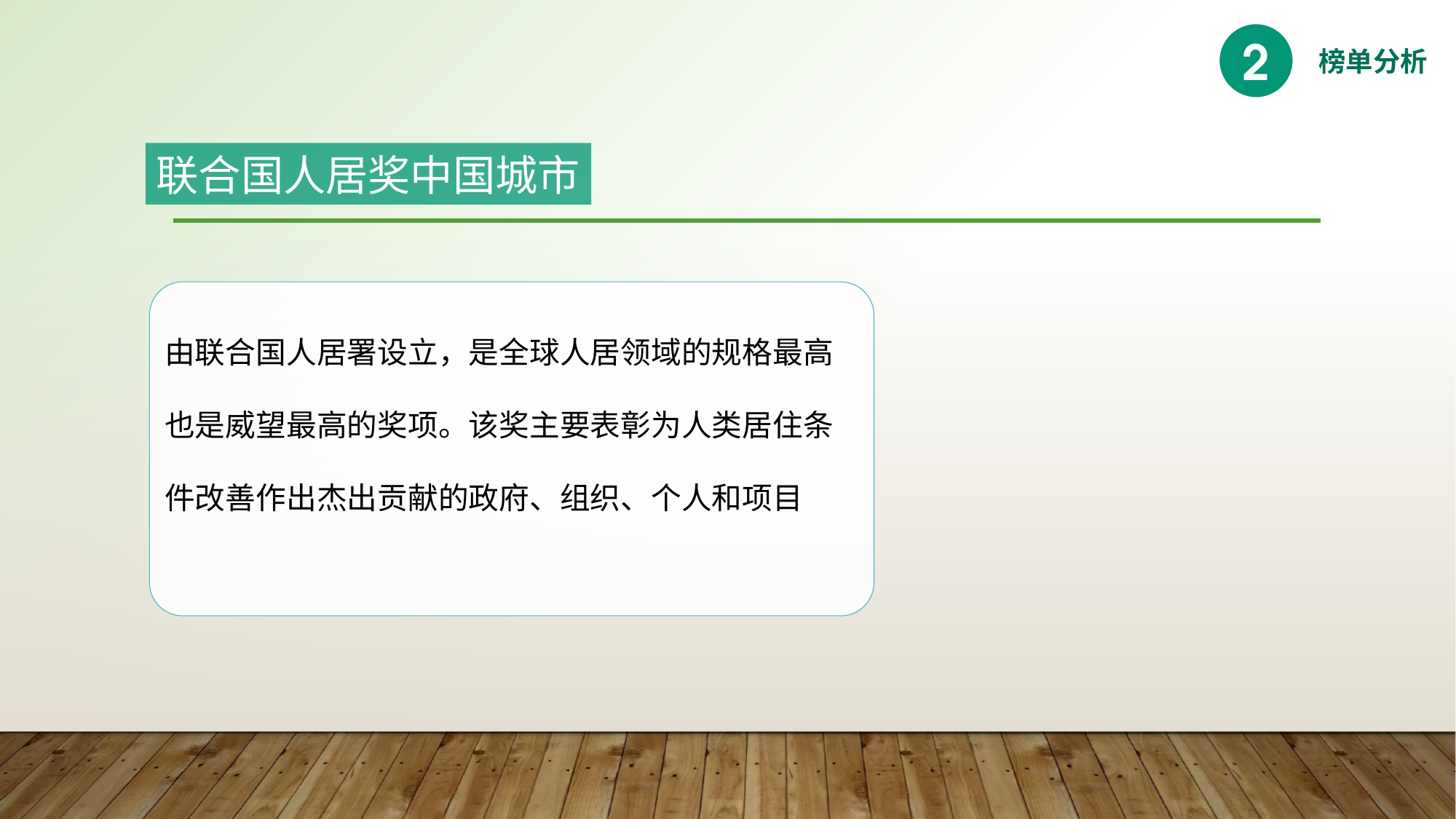

2
榜单分析
联合国人居奖中国城市
由联合国人居署设立，是全球人居领域的规格最高也是威望最高的奖项。该奖主要表彰为人类居住条件改善作出杰出贡献的政府、组织、个人和项目